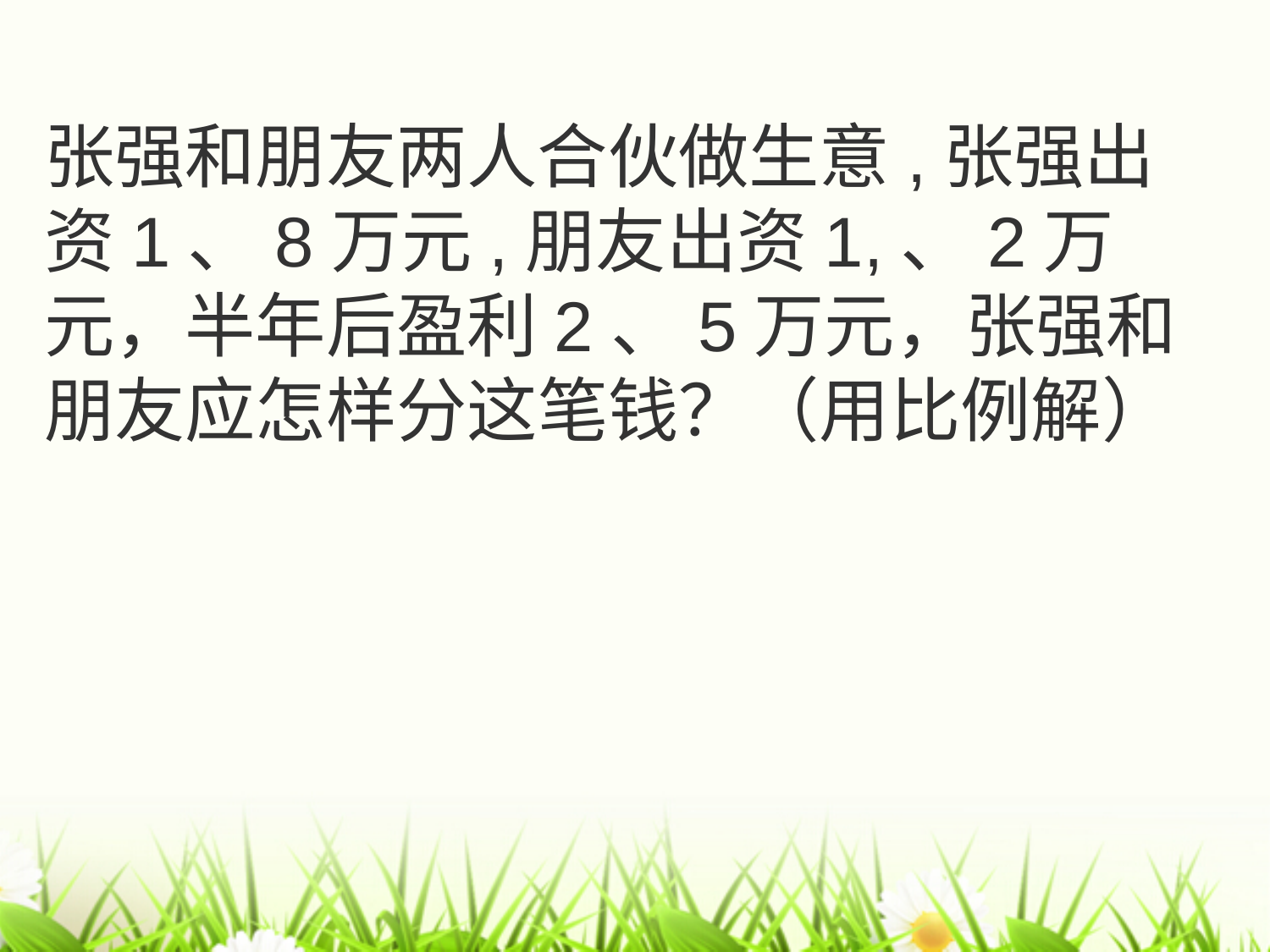

张强和朋友两人合伙做生意,张强出资1、8万元,朋友出资1,、2万元，半年后盈利2、5万元，张强和朋友应怎样分这笔钱？（用比例解）